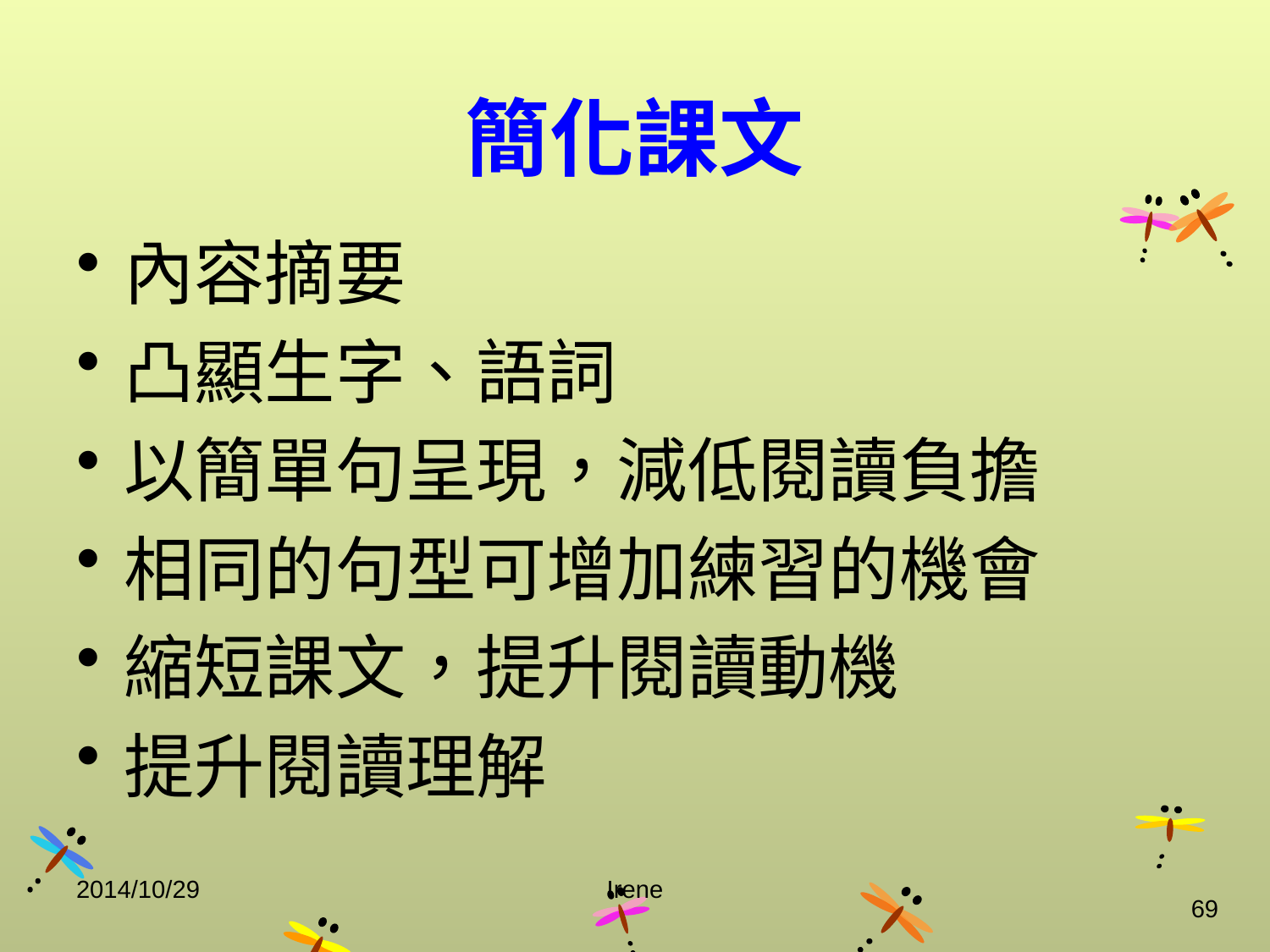

# 簡化課文
內容摘要
凸顯生字、語詞
以簡單句呈現，減低閱讀負擔
相同的句型可增加練習的機會
縮短課文，提升閱讀動機
提升閱讀理解
2014/10/29
Irene